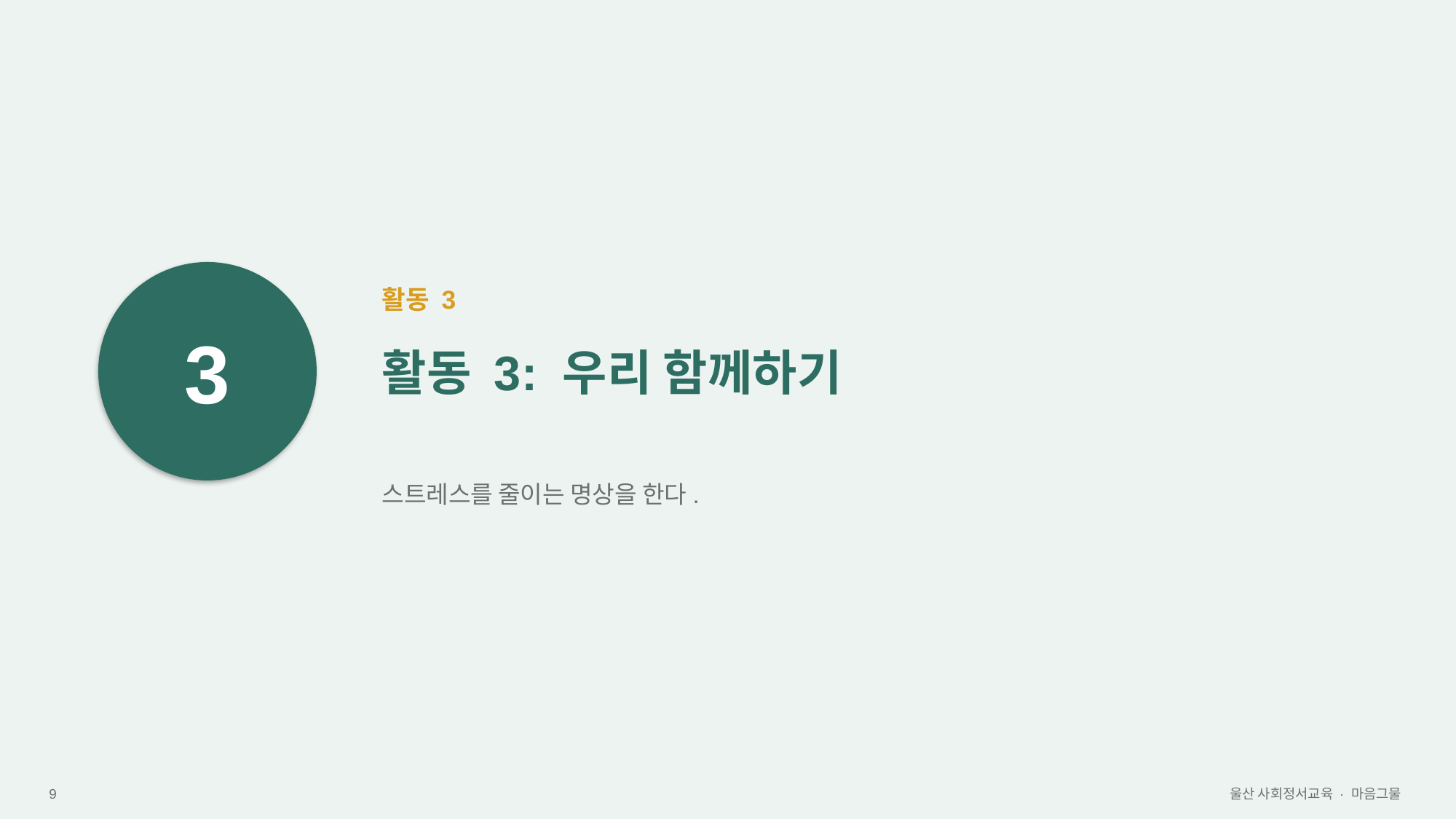

3
활동 3
활동 3: 우리 함께하기
스트레스를 줄이는 명상을 한다.
9
울산 사회정서교육 · 마음그물